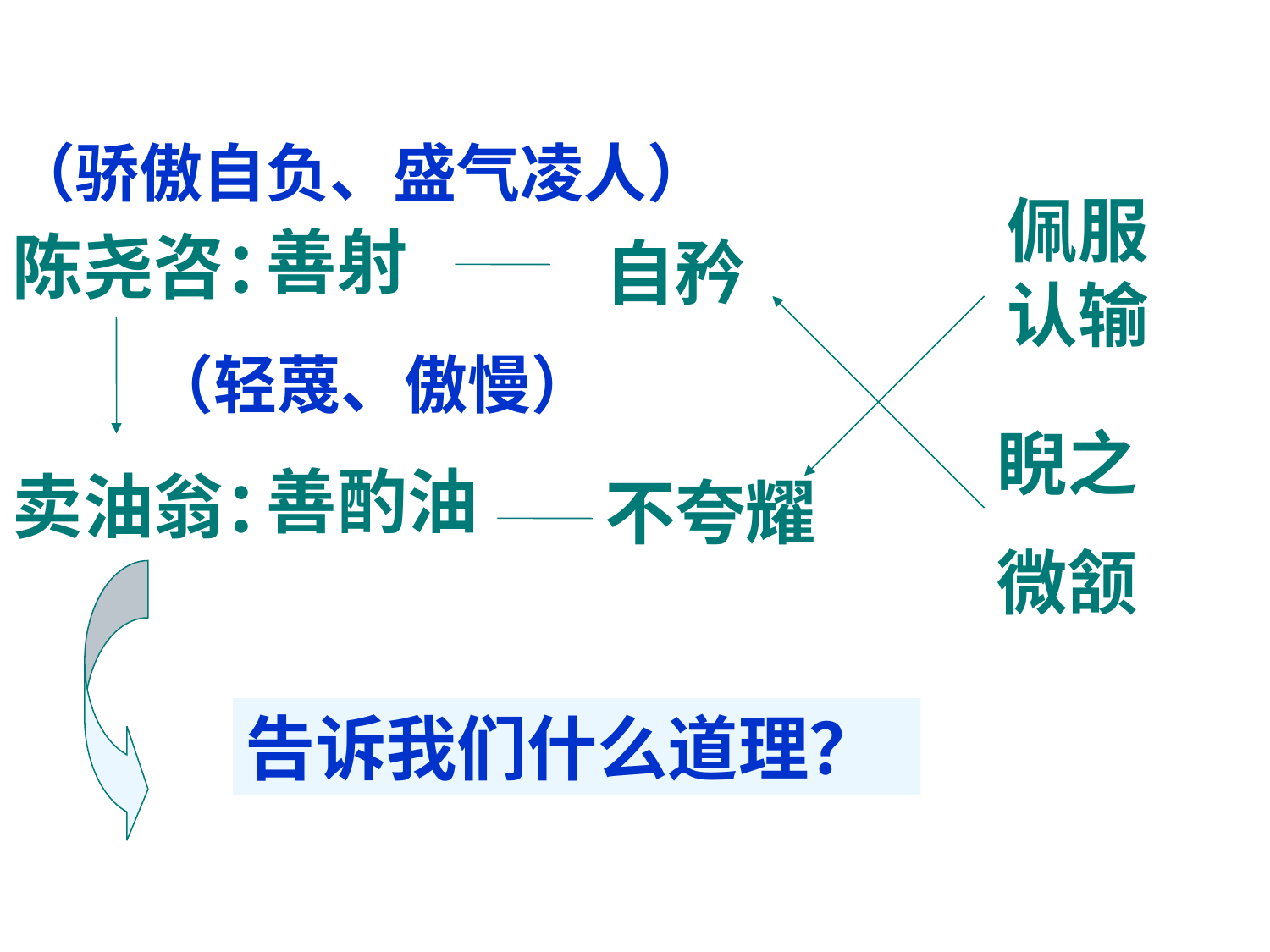

（骄傲自负、盛气凌人）
佩服认输
善射

善酌油
陈尧咨：

卖油翁：
自矜

不夸耀

（轻蔑、傲慢）
睨之
微颔

告诉我们什么道理？